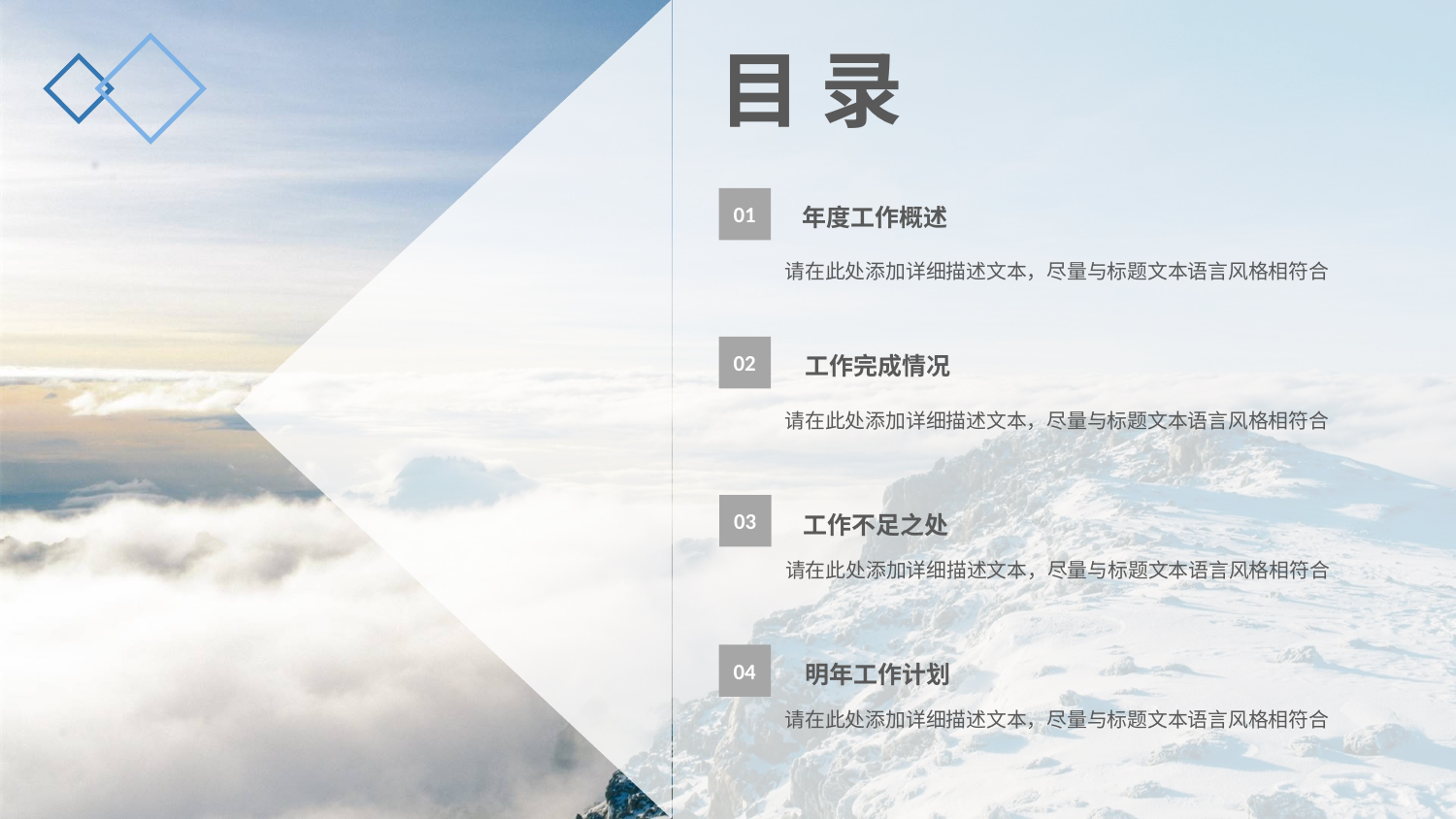

目 录
01
年度工作概述
请在此处添加详细描述文本，尽量与标题文本语言风格相符合

02
工作完成情况
请在此处添加详细描述文本，尽量与标题文本语言风格相符合
03
工作不足之处
请在此处添加详细描述文本，尽量与标题文本语言风格相符合
04
明年工作计划
请在此处添加详细描述文本，尽量与标题文本语言风格相符合